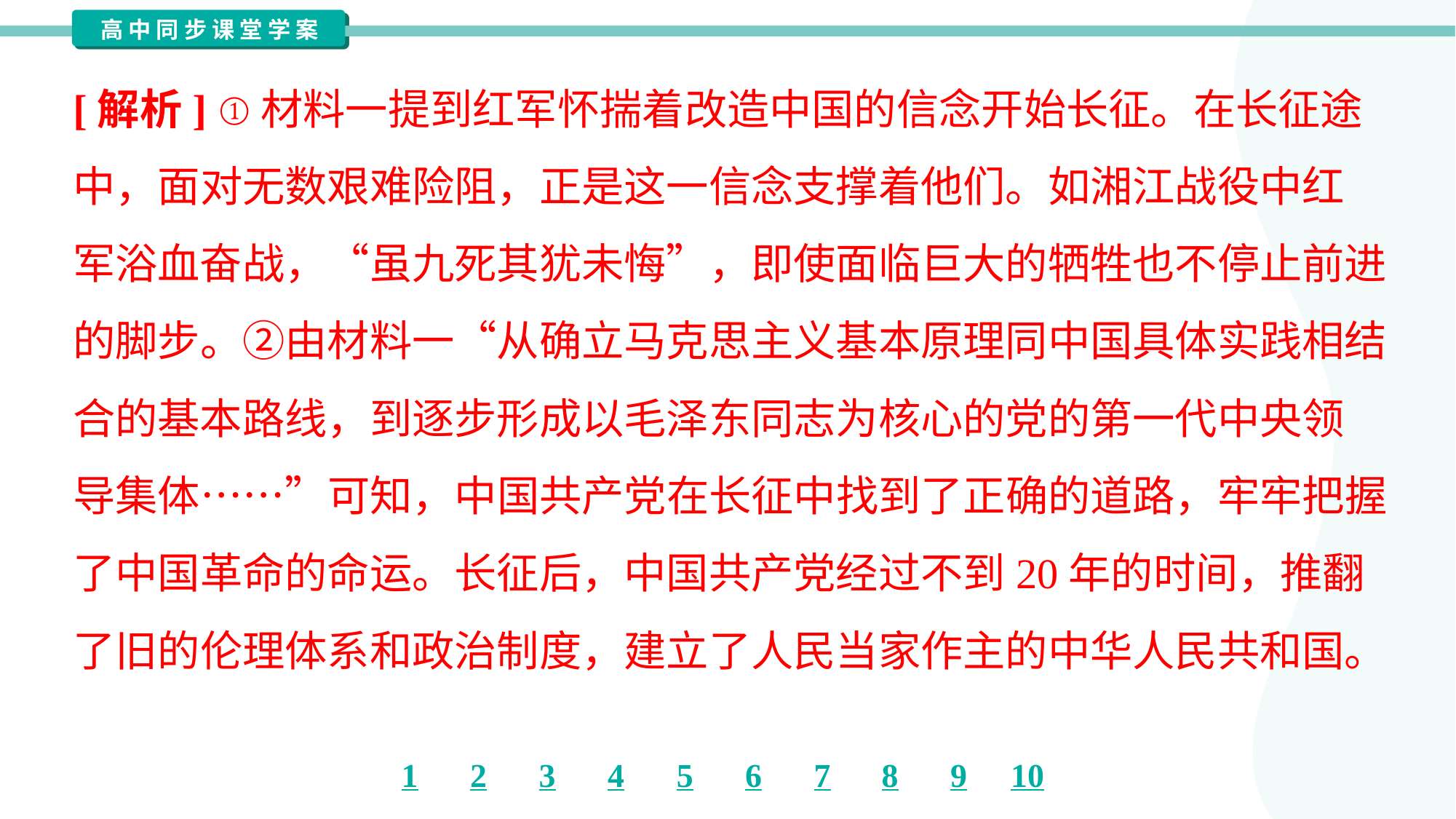

[解析] ①材料一提到红军怀揣着改造中国的信念开始长征。在长征途
中，面对无数艰难险阻，正是这一信念支撑着他们。如湘江战役中红
军浴血奋战，“虽九死其犹未悔”，即使面临巨大的牺牲也不停止前进
的脚步。②由材料一“从确立马克思主义基本原理同中国具体实践相结
合的基本路线，到逐步形成以毛泽东同志为核心的党的第一代中央领
导集体……”可知，中国共产党在长征中找到了正确的道路，牢牢把握
了中国革命的命运。长征后，中国共产党经过不到20年的时间，推翻
了旧的伦理体系和政治制度，建立了人民当家作主的中华人民共和国。